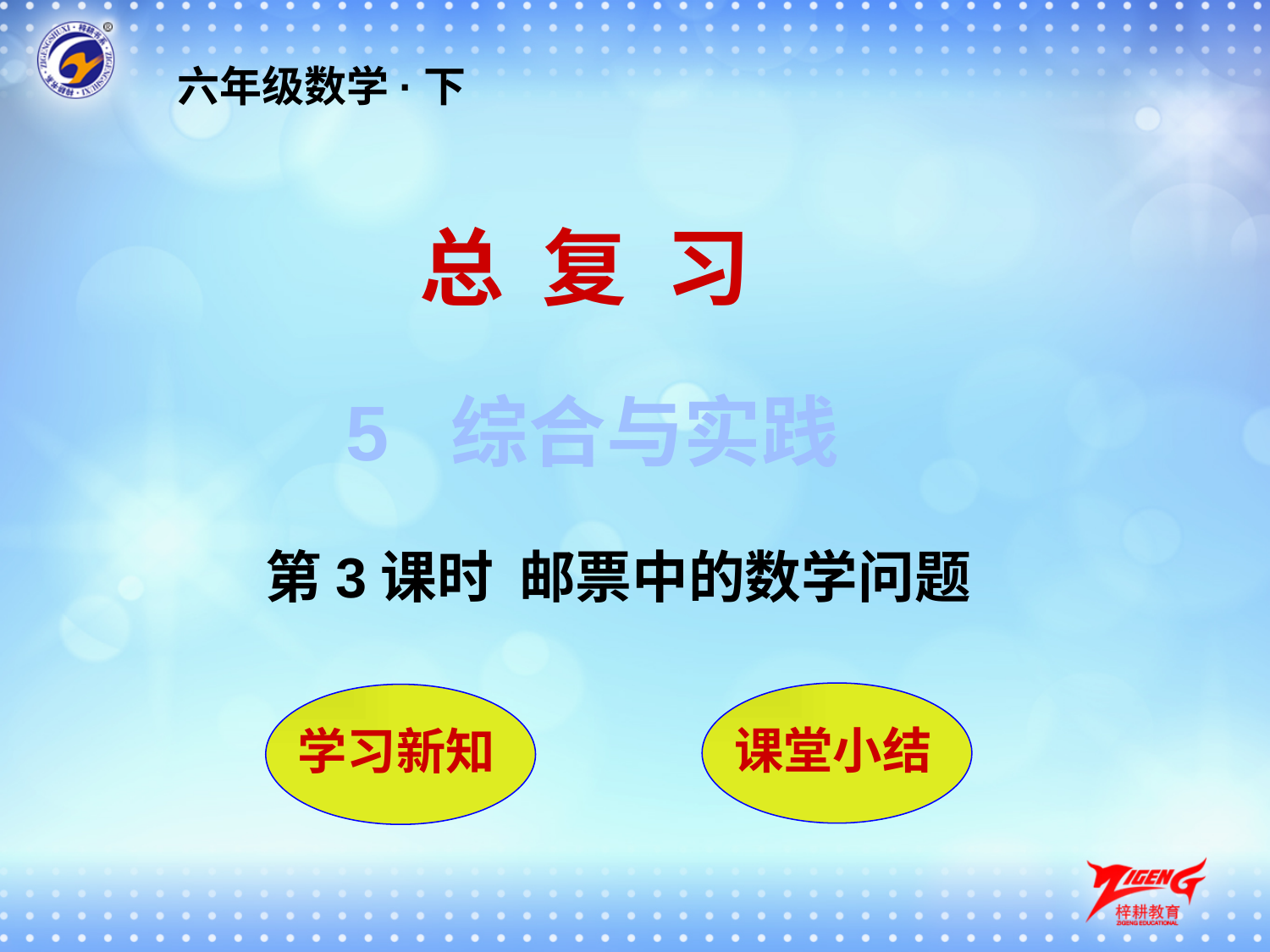

六年级数学·下
总  复  习
5  综合与实践
第3课时  邮票中的数学问题

课堂小结

学习新知